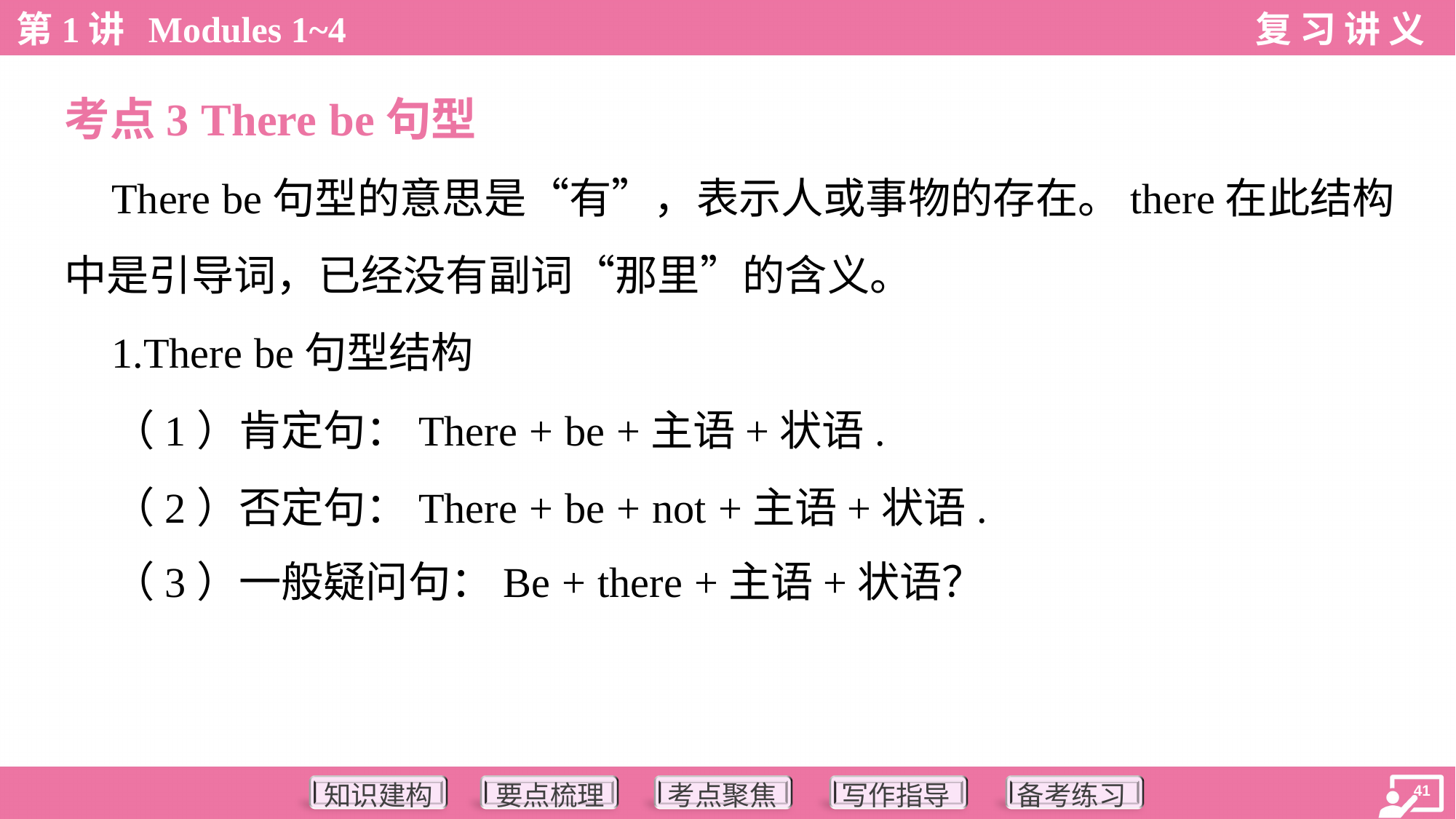

考点3 There be句型
    There be句型的意思是“有”，表示人或事物的存在。there在此结构
中是引导词，已经没有副词“那里”的含义。
    1.There be句型结构
    （1）肯定句：There + be +主语+状语.
    （2）否定句：There + be + not +主语+状语.
    （3）一般疑问句：Be + there +主语+状语？